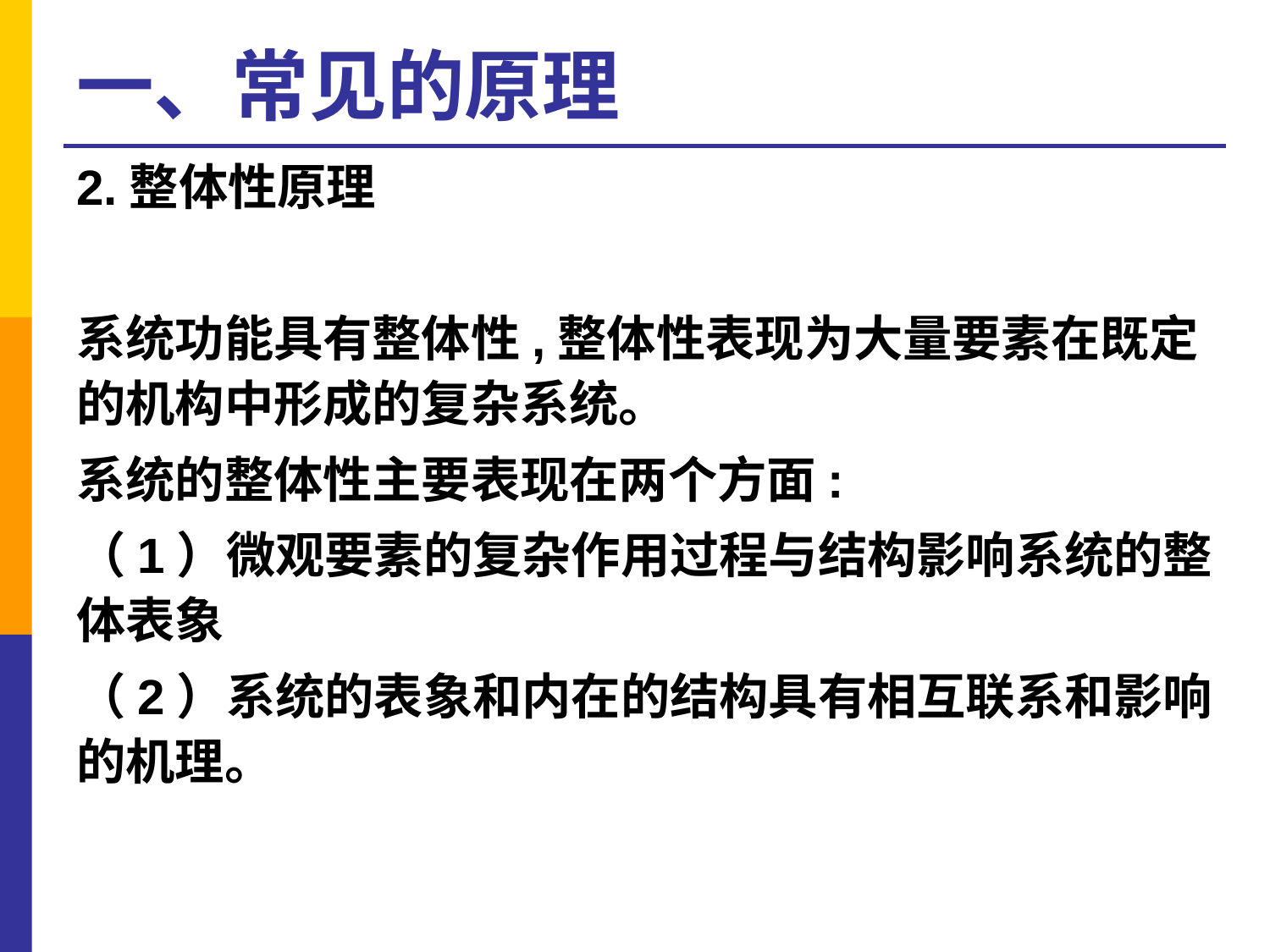

# 一、常见的原理
2.整体性原理

系统功能具有整体性,整体性表现为大量要素在既定的机构中形成的复杂系统。
系统的整体性主要表现在两个方面:
（1）微观要素的复杂作用过程与结构影响系统的整体表象
（2）系统的表象和内在的结构具有相互联系和影响的机理。